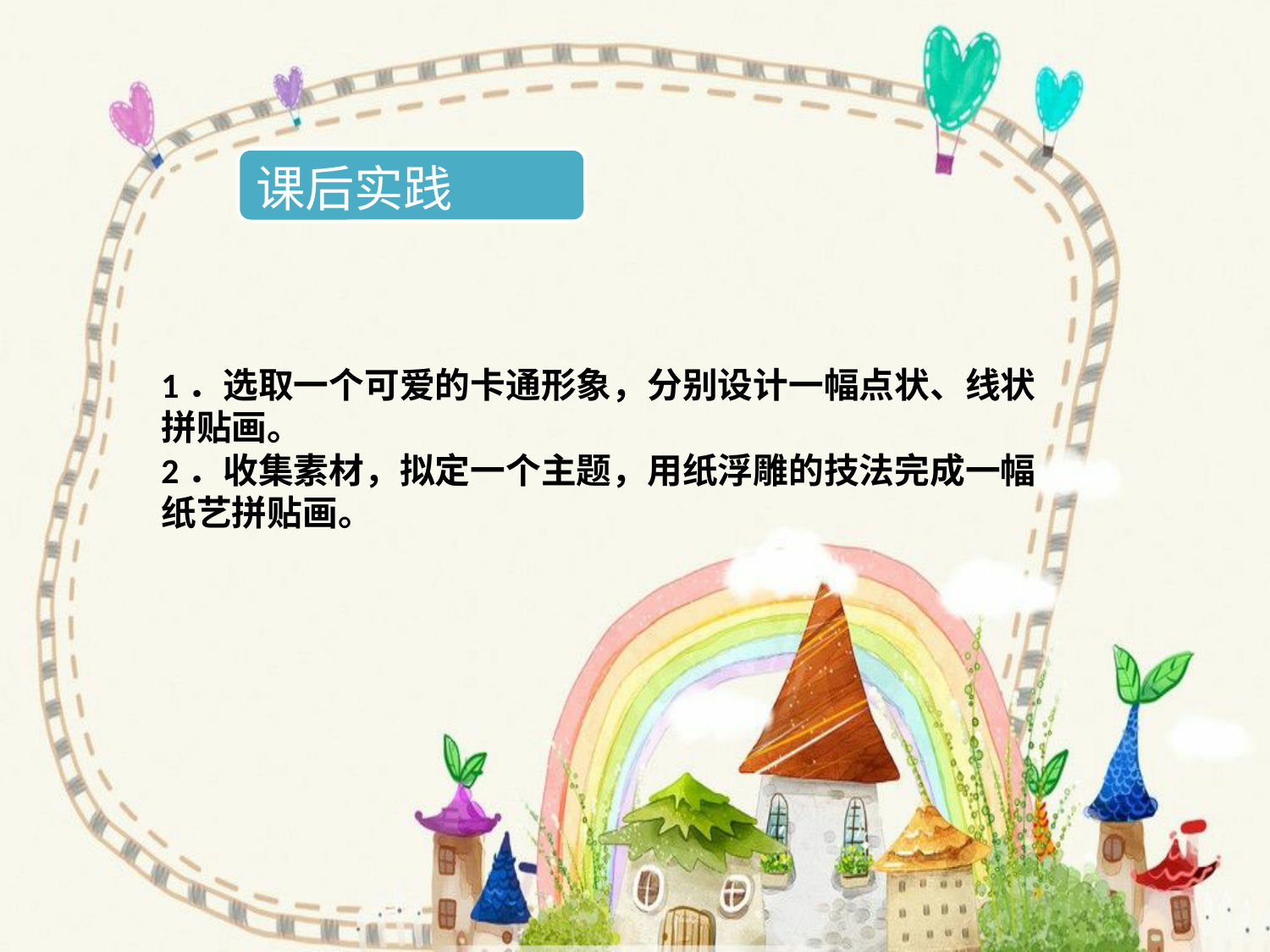

课后实践
1．选取一个可爱的卡通形象，分别设计一幅点状、线状拼贴画。
2．收集素材，拟定一个主题，用纸浮雕的技法完成一幅纸艺拼贴画。